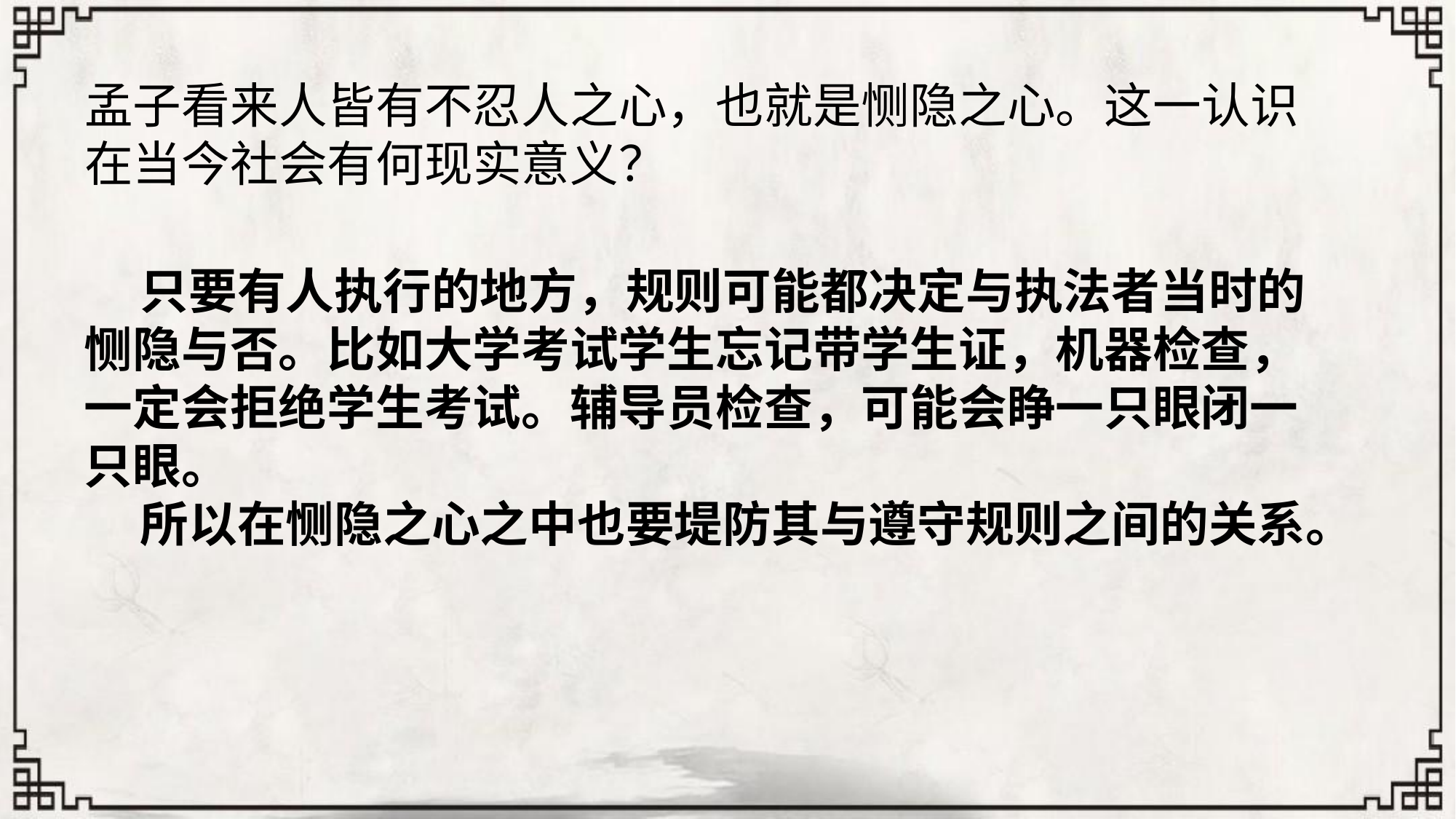

孟子看来人皆有不忍人之心，也就是恻隐之心。这一认识在当今社会有何现实意义？
    只要有人执行的地方，规则可能都决定与执法者当时的恻隐与否。比如大学考试学生忘记带学生证，机器检查，一定会拒绝学生考试。辅导员检查，可能会睁一只眼闭一只眼。
    所以在恻隐之心之中也要堤防其与遵守规则之间的关系。